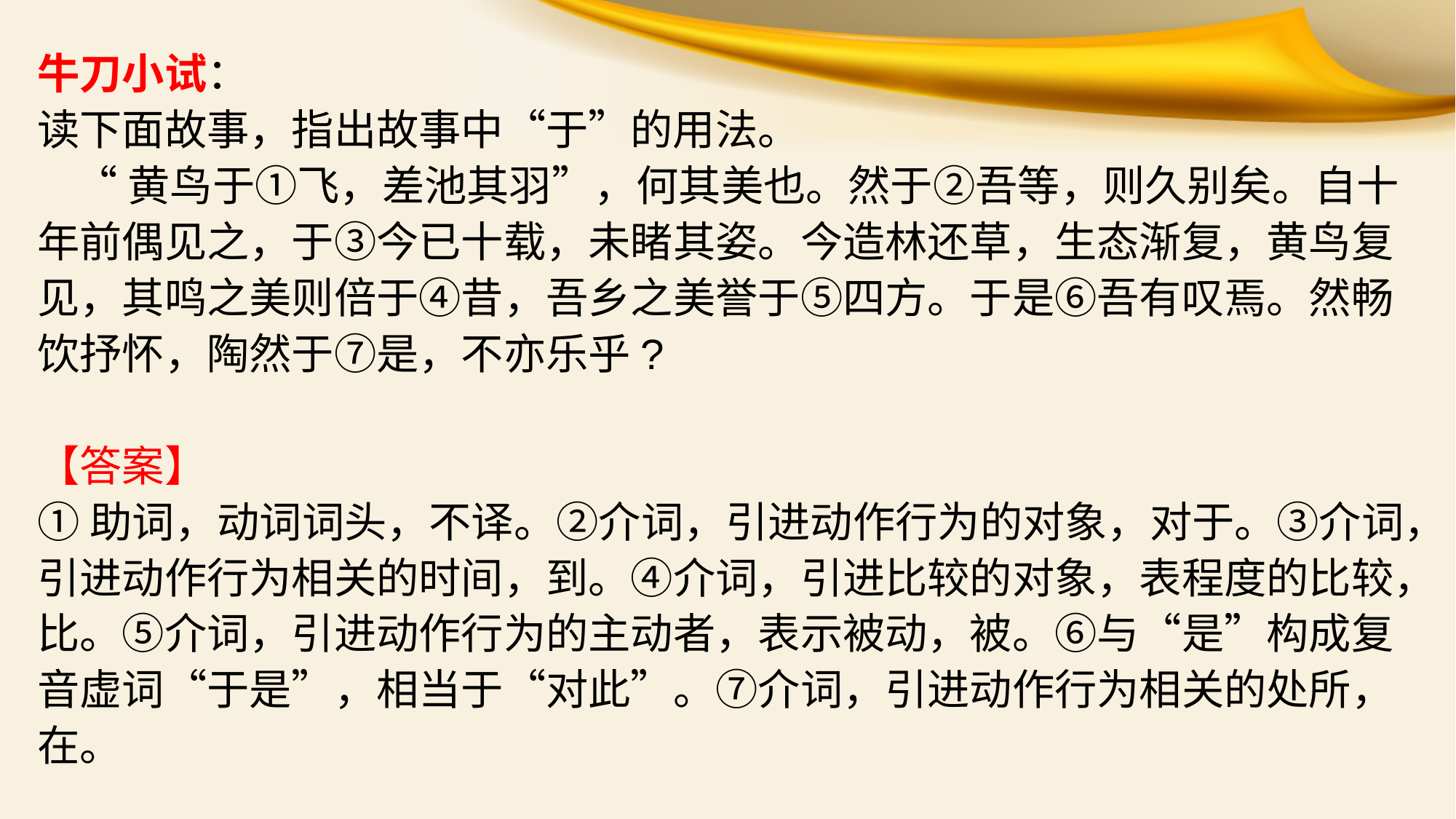

牛刀小试：
读下面故事，指出故事中“于”的用法。
    “黄鸟于①飞，差池其羽”，何其美也。然于②吾等，则久别矣。自十年前偶见之，于③今已十载，未睹其姿。今造林还草，生态渐复，黄鸟复见，其鸣之美则倍于④昔，吾乡之美誉于⑤四方。于是⑥吾有叹焉。然畅饮抒怀，陶然于⑦是，不亦乐乎?

【答案】
①助词，动词词头，不译。②介词，引进动作行为的对象，对于。③介词，引进动作行为相关的时间，到。④介词，引进比较的对象，表程度的比较，比。⑤介词，引进动作行为的主动者，表示被动，被。⑥与“是”构成复音虚词“于是”，相当于“对此”。⑦介词，引进动作行为相关的处所，在。